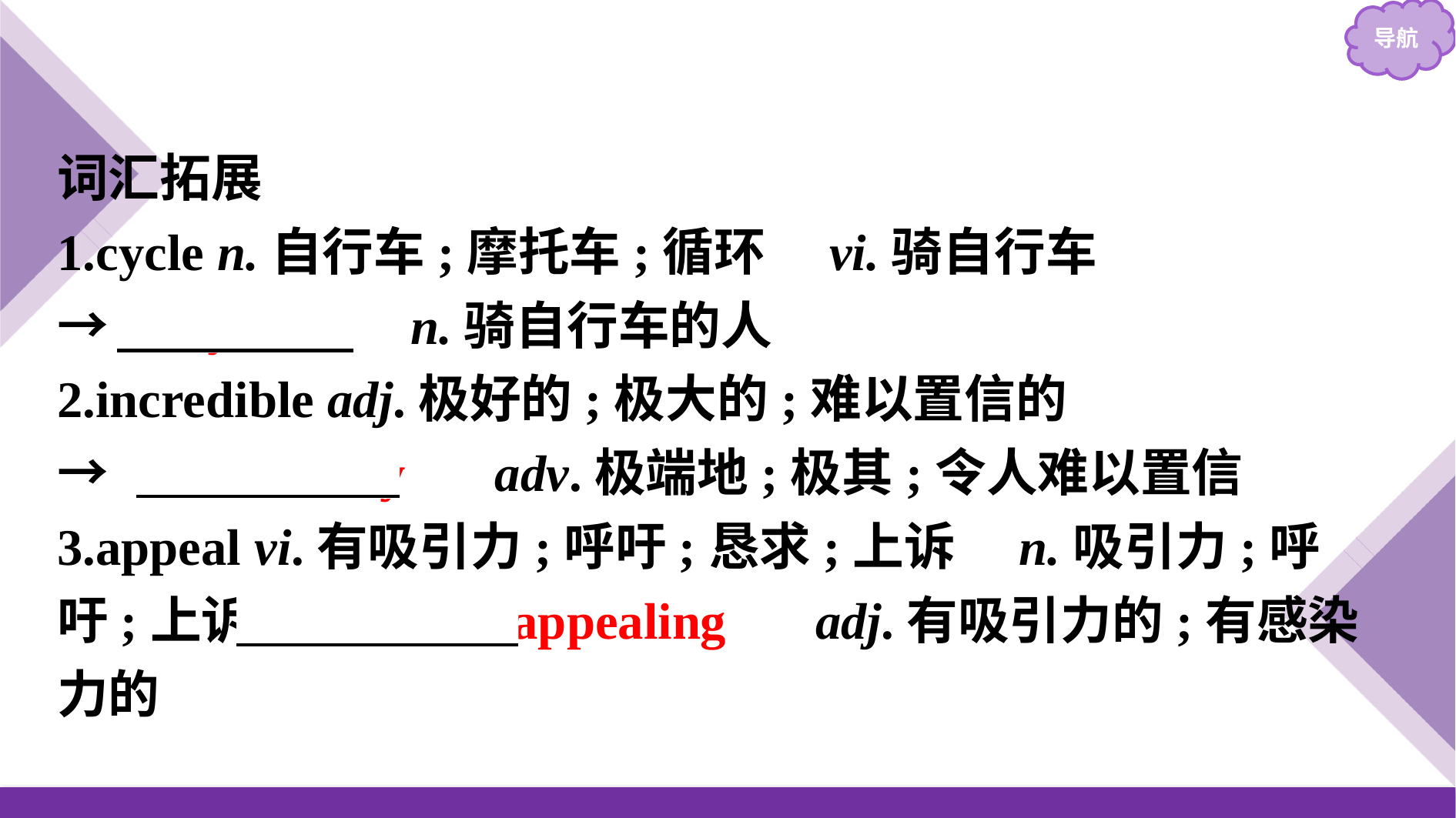

词汇拓展
1.cycle n.自行车;摩托车;循环　vi.骑自行车
→　cyclist　 n.骑自行车的人
2.incredible adj.极好的;极大的;难以置信的
→　incredibly　 adv.极端地;极其;令人难以置信
3.appeal vi.有吸引力;呼吁;恳求;上诉　n.吸引力;呼吁;上诉;请求→　appealing　 adj.有吸引力的;有感染力的